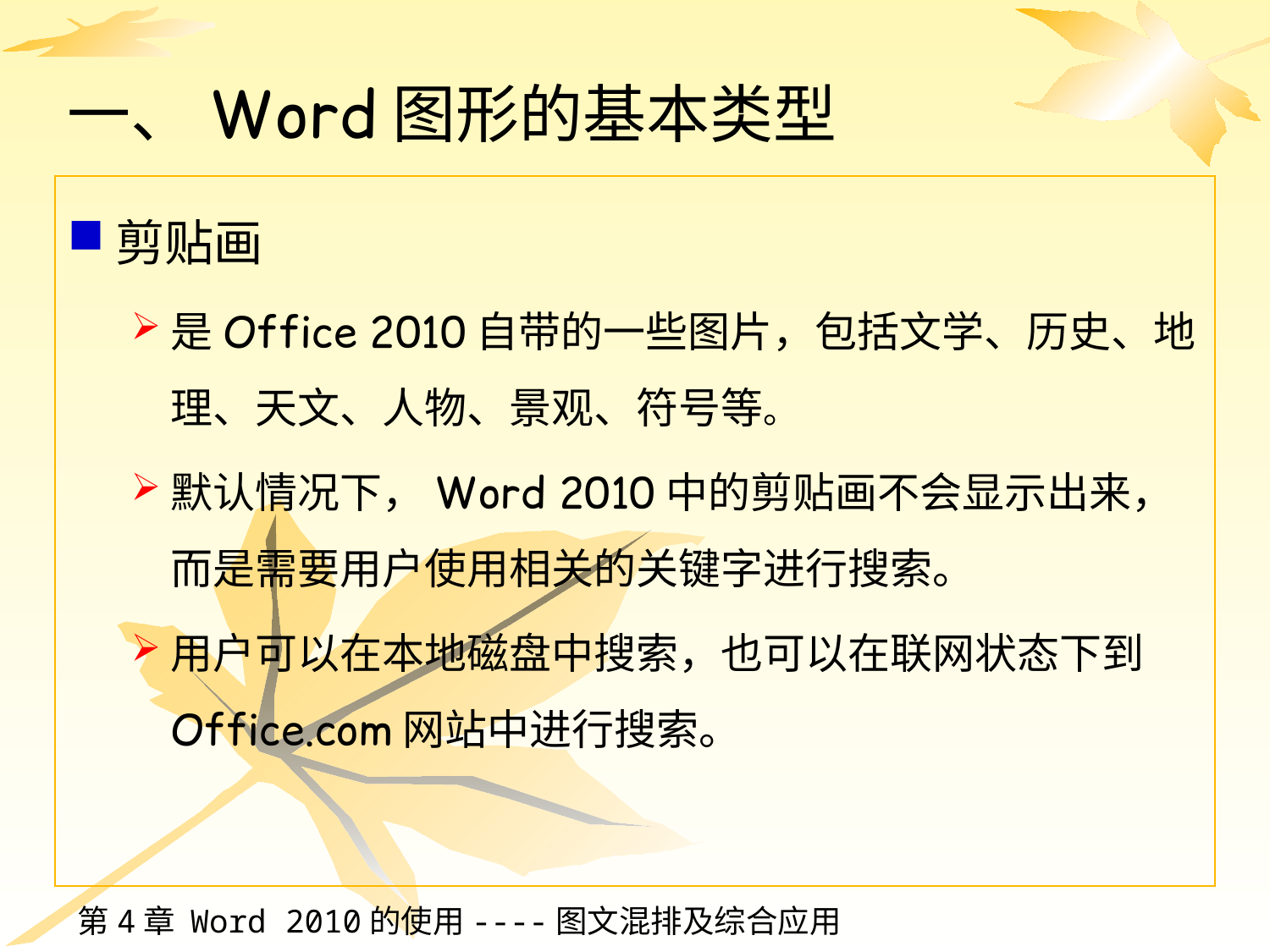

# 一、Word图形的基本类型
剪贴画
是Office 2010自带的一些图片，包括文学、历史、地理、天文、人物、景观、符号等。
默认情况下，Word 2010中的剪贴画不会显示出来，而是需要用户使用相关的关键字进行搜索。
用户可以在本地磁盘中搜索，也可以在联网状态下到Office.com网站中进行搜索。